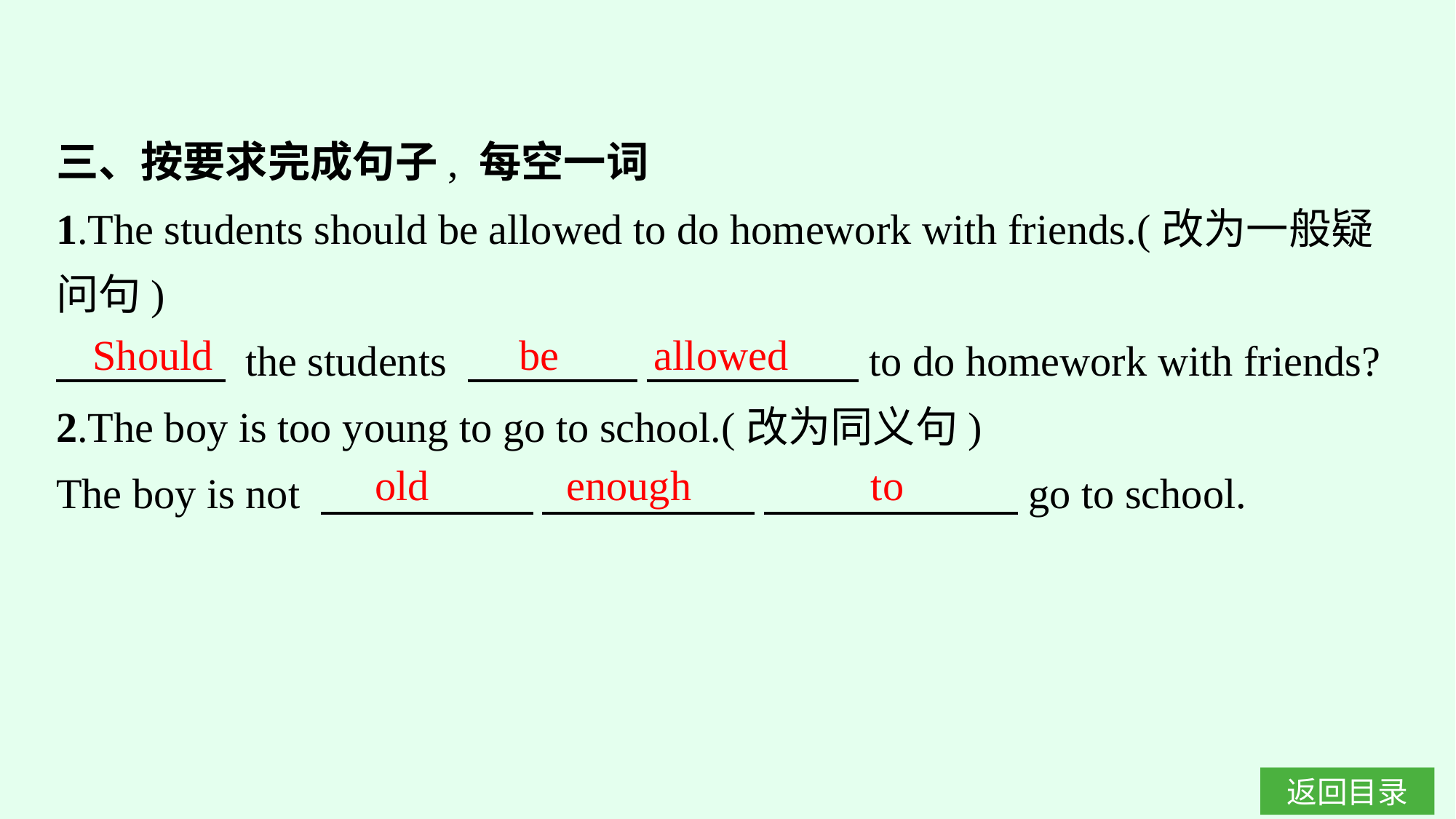

三、按要求完成句子, 每空一词
1.The students should be allowed to do homework with friends.(改为一般疑问句)
　　　　 the students 　　　　 　　　　　to do homework with friends?
2.The boy is too young to go to school.(改为同义句)
The boy is not 　　　　　 　　　　　 　　　　　　go to school.
Should                             be         allowed
old             enough                 to